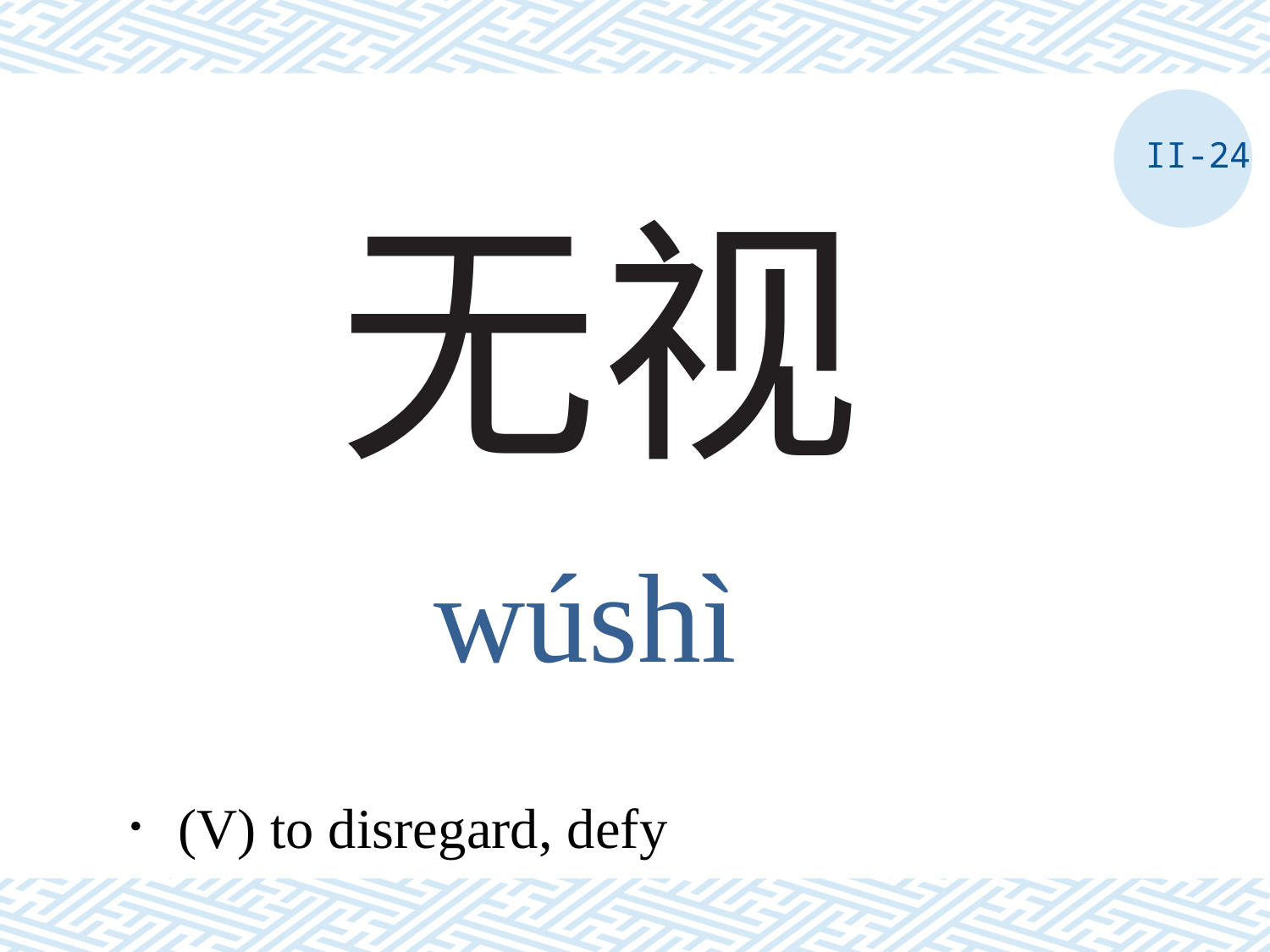

II-24

# 无视
wúshì
．(V) to disregard, defy